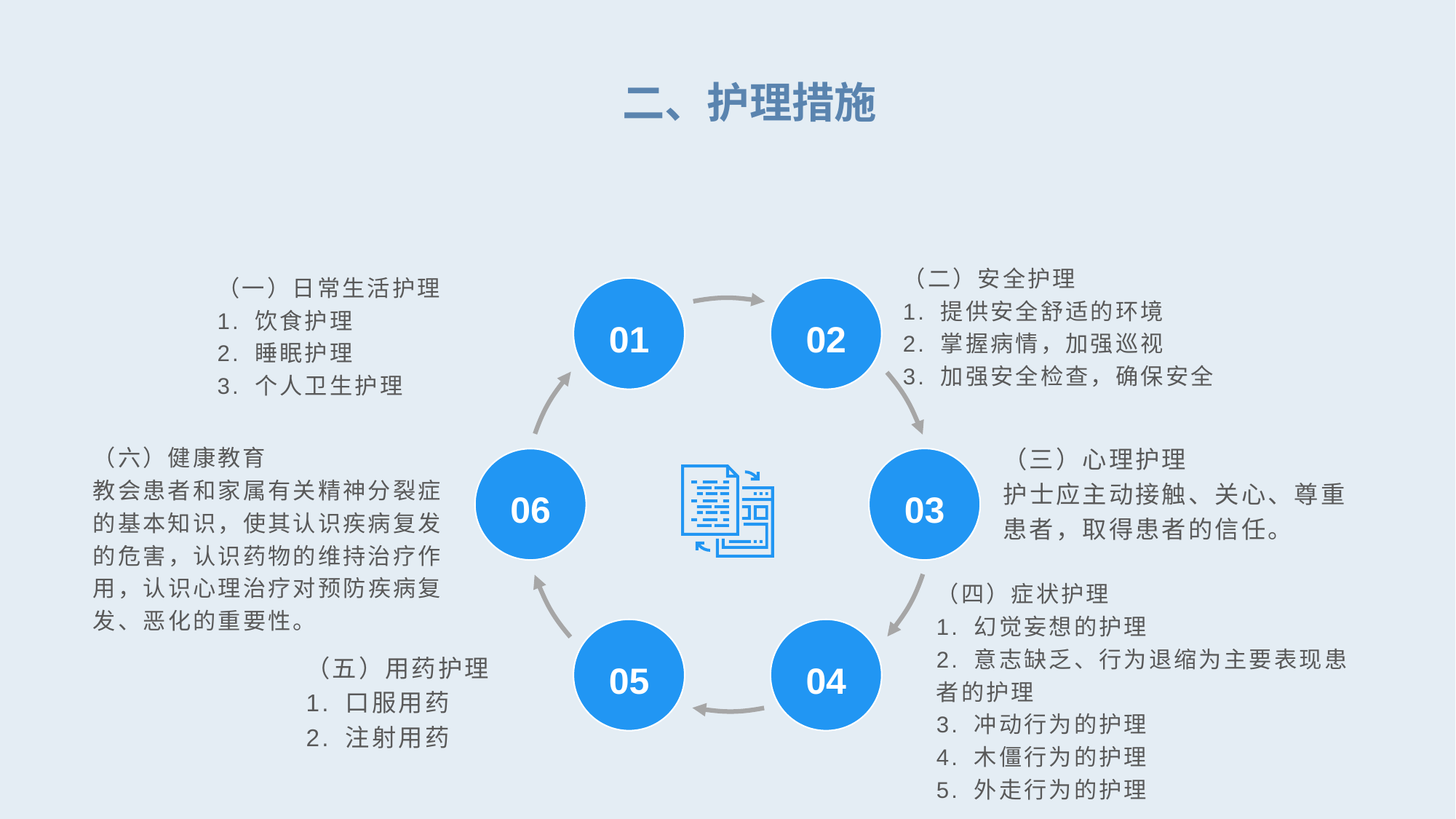

二、护理措施
（一）日常生活护理
1. 饮食护理
2. 睡眠护理
3. 个人卫生护理
（二）安全护理
1. 提供安全舒适的环境
2. 掌握病情，加强巡视
3. 加强安全检查，确保安全
01
02

（六）健康教育
教会患者和家属有关精神分裂症的基本知识，使其认识疾病复发的危害，认识药物的维持治疗作用，认识心理治疗对预防疾病复发、恶化的重要性。
（三）心理护理
护士应主动接触、关心、尊重患者，取得患者的信任。
03
06

（四）症状护理
1. 幻觉妄想的护理
2. 意志缺乏、行为退缩为主要表现患者的护理
3. 冲动行为的护理
4. 木僵行为的护理
5. 外走行为的护理

05
04
（五）用药护理
1. 口服用药
2. 注射用药